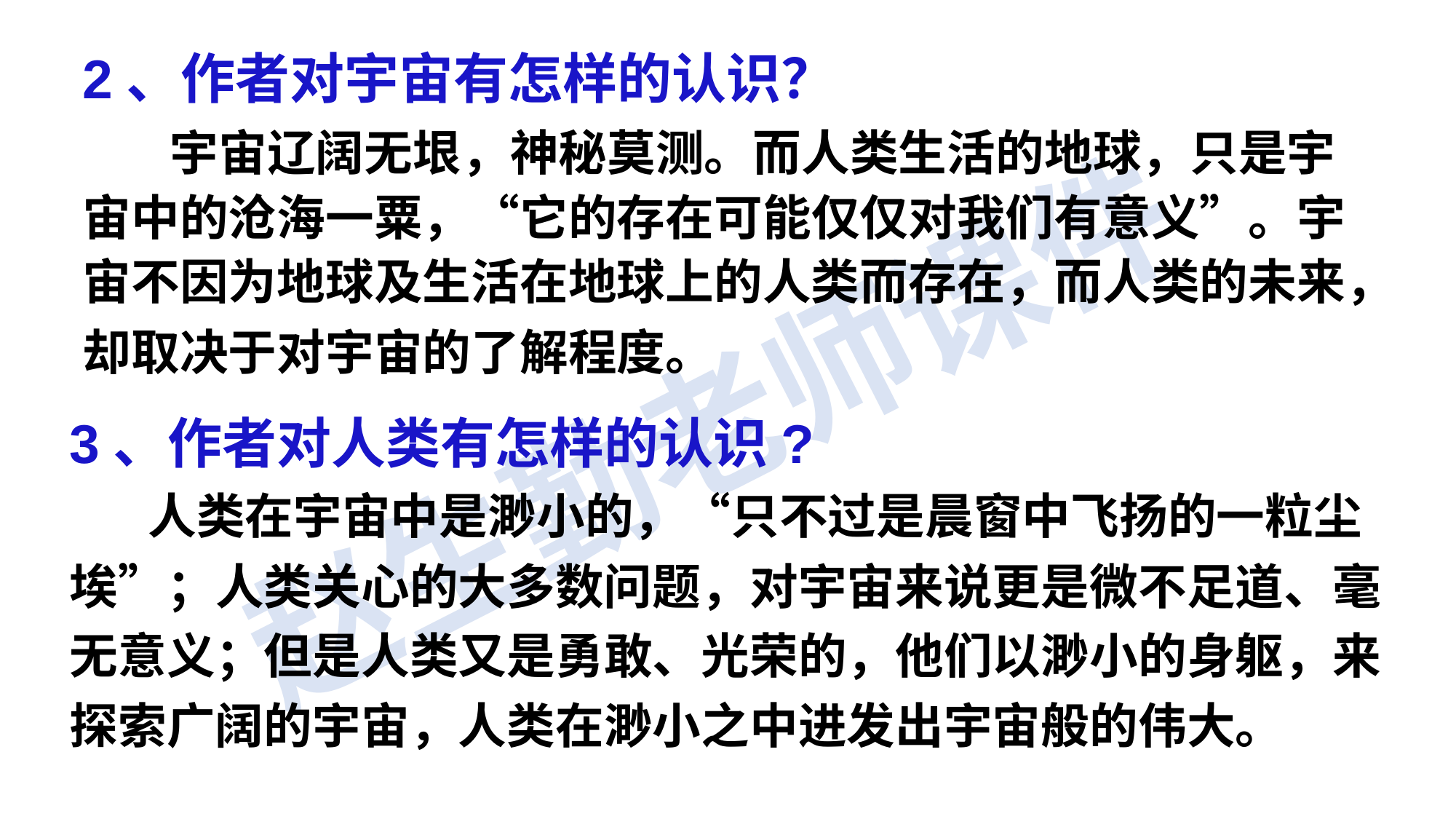

2、作者对宇宙有怎样的认识？
      宇宙辽阔无垠，神秘莫测。而人类生活的地球，只是宇宙中的沧海一粟，“它的存在可能仅仅对我们有意义”。宇宙不因为地球及生活在地球上的人类而存在，而人类的未来，却取决于对宇宙的了解程度。
3、作者对人类有怎样的认识?
      人类在宇宙中是渺小的，“只不过是晨窗中飞扬的一粒尘埃”；人类关心的大多数问题，对宇宙来说更是微不足道、毫无意义；但是人类又是勇敢、光荣的，他们以渺小的身躯，来探索广阔的宇宙，人类在渺小之中进发出宇宙般的伟大。